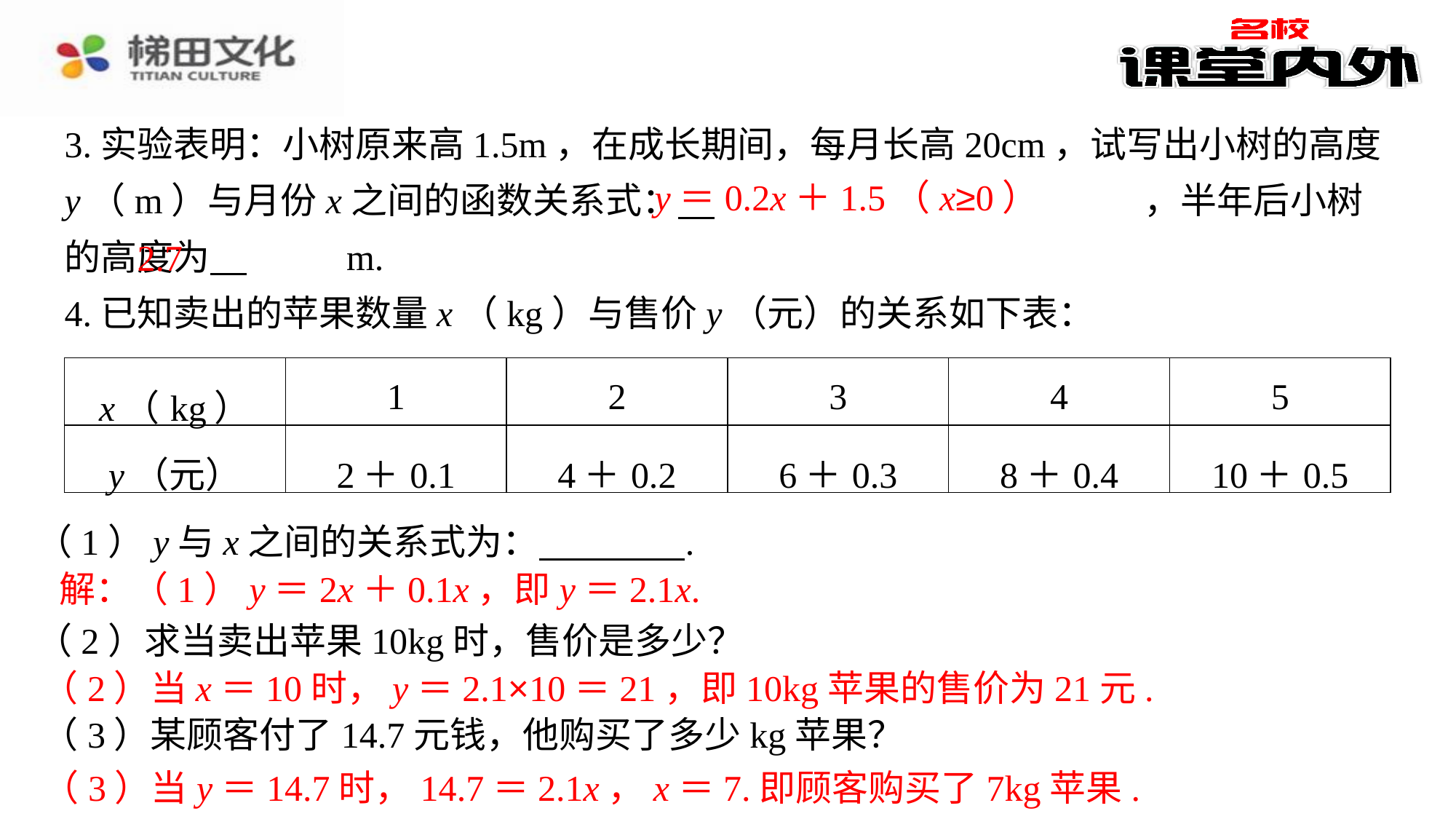

3.实验表明：小树原来高1.5m，在成长期间，每月长高20cm，试写出小树的高度y（m）与月份x之间的函数关系式： 　y＝0.2x＋1.5（x≥0）　⁠，半年后小树的高度为 　2.7　⁠m.
4.已知卖出的苹果数量x（kg）与售价y（元）的关系如下表：
y＝0.2x＋1.5（x≥0）
2.7
| x（kg） | 1 | 2 | 3 | 4 | 5 |
| --- | --- | --- | --- | --- | --- |
| y（元） | 2＋0.1 | 4＋0.2 | 6＋0.3 | 8＋0.4 | 10＋0.5 |
（1）y与x之间的关系式为： 　　　　⁠.
解：（1）y＝2x＋0.1x，即y＝2.1x.
（2）求当卖出苹果10kg时，售价是多少？
（2）当x＝10时，y＝2.1×10＝21，即10kg苹果的售价为21元.
（3）某顾客付了14.7元钱，他购买了多少kg苹果？
（3）当y＝14.7时，14.7＝2.1x，x＝7.即顾客购买了7kg苹果.